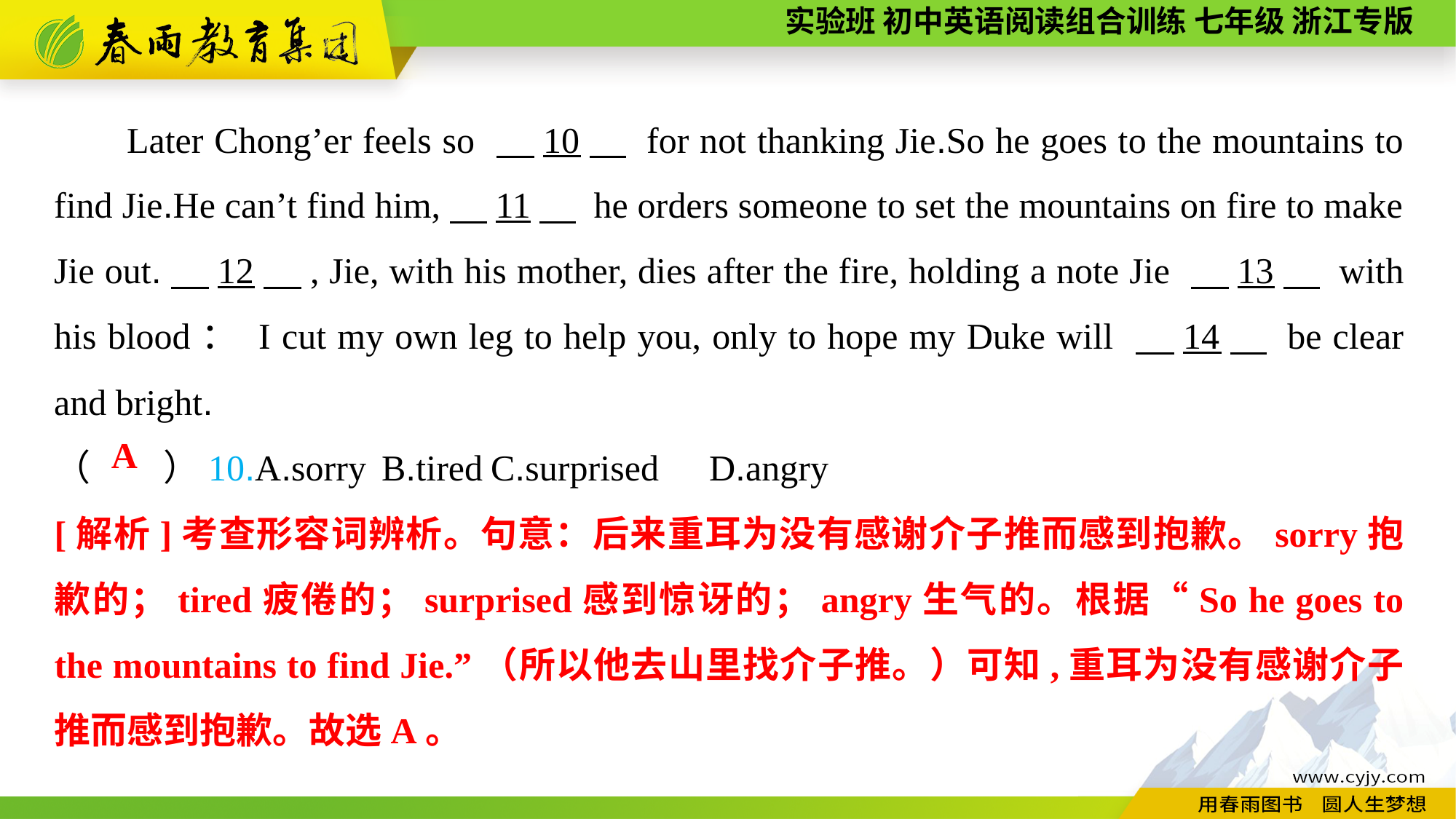

Later Chong’er feels so 　10　 for not thanking Jie.So he goes to the mountains to find Jie.He can’t find him,　11　 he orders someone to set the mountains on fire to make Jie out.　12　, Jie, with his mother, dies after the fire, holding a note Jie 　13　 with his blood： I cut my own leg to help you, only to hope my Duke will 　14　 be clear and bright.
（　　）10.A.sorry	B.tired	C.surprised	D.angry
A
[解析]考查形容词辨析。句意：后来重耳为没有感谢介子推而感到抱歉。sorry抱歉的；tired疲倦的；surprised感到惊讶的；angry生气的。根据“So he goes to the mountains to find Jie.”（所以他去山里找介子推。）可知,重耳为没有感谢介子推而感到抱歉。故选A。